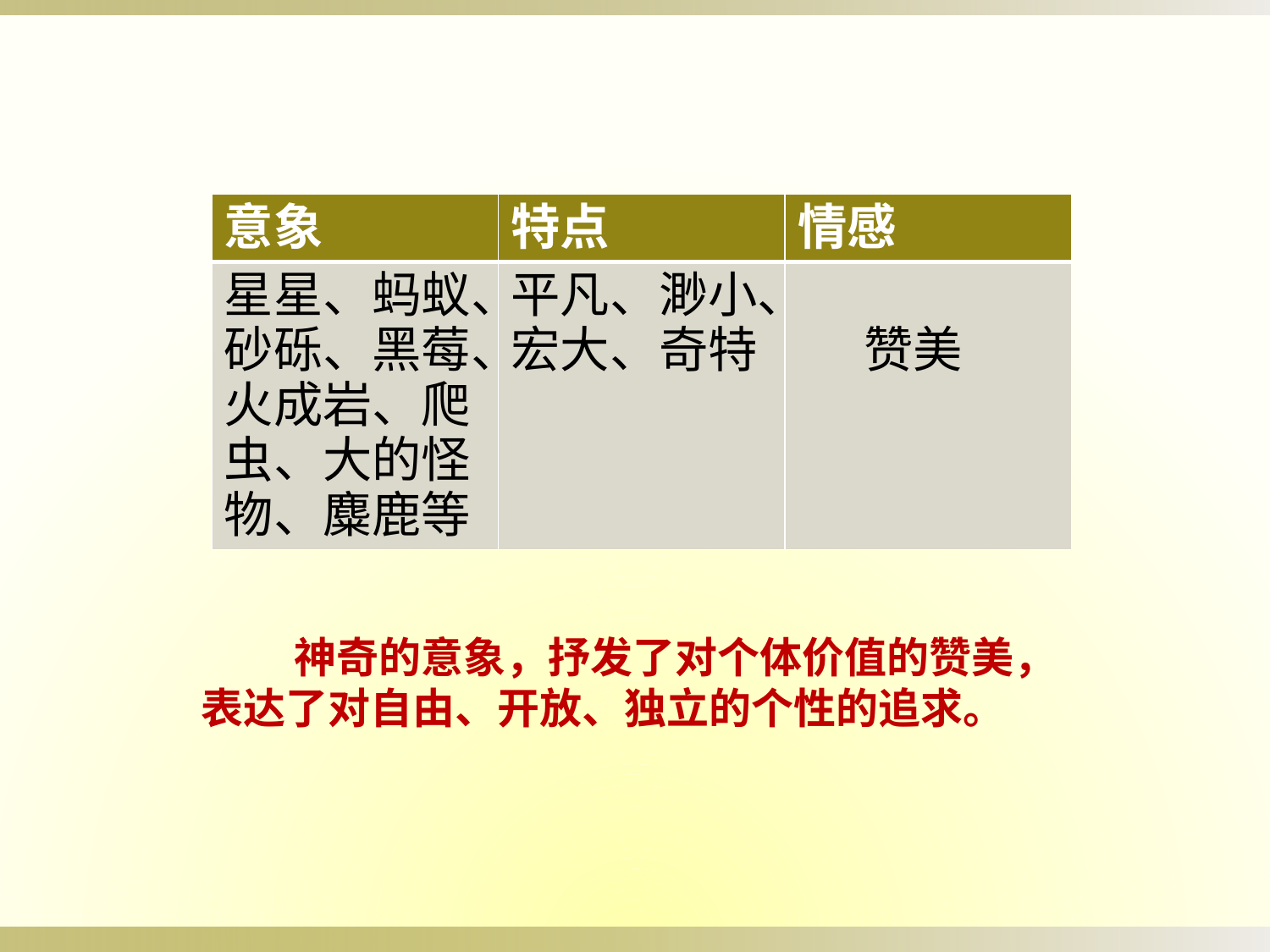

| 意象 | 特点 | 情感 |
| --- | --- | --- |
| 星星、蚂蚁、砂砾、黑莓、 火成岩、爬虫、大的怪物、麋鹿等 | 平凡、渺小、宏大、奇特 | 赞美 |
       神奇的意象，抒发了对个体价值的赞美，表达了对自由、开放、独立的个性的追求。